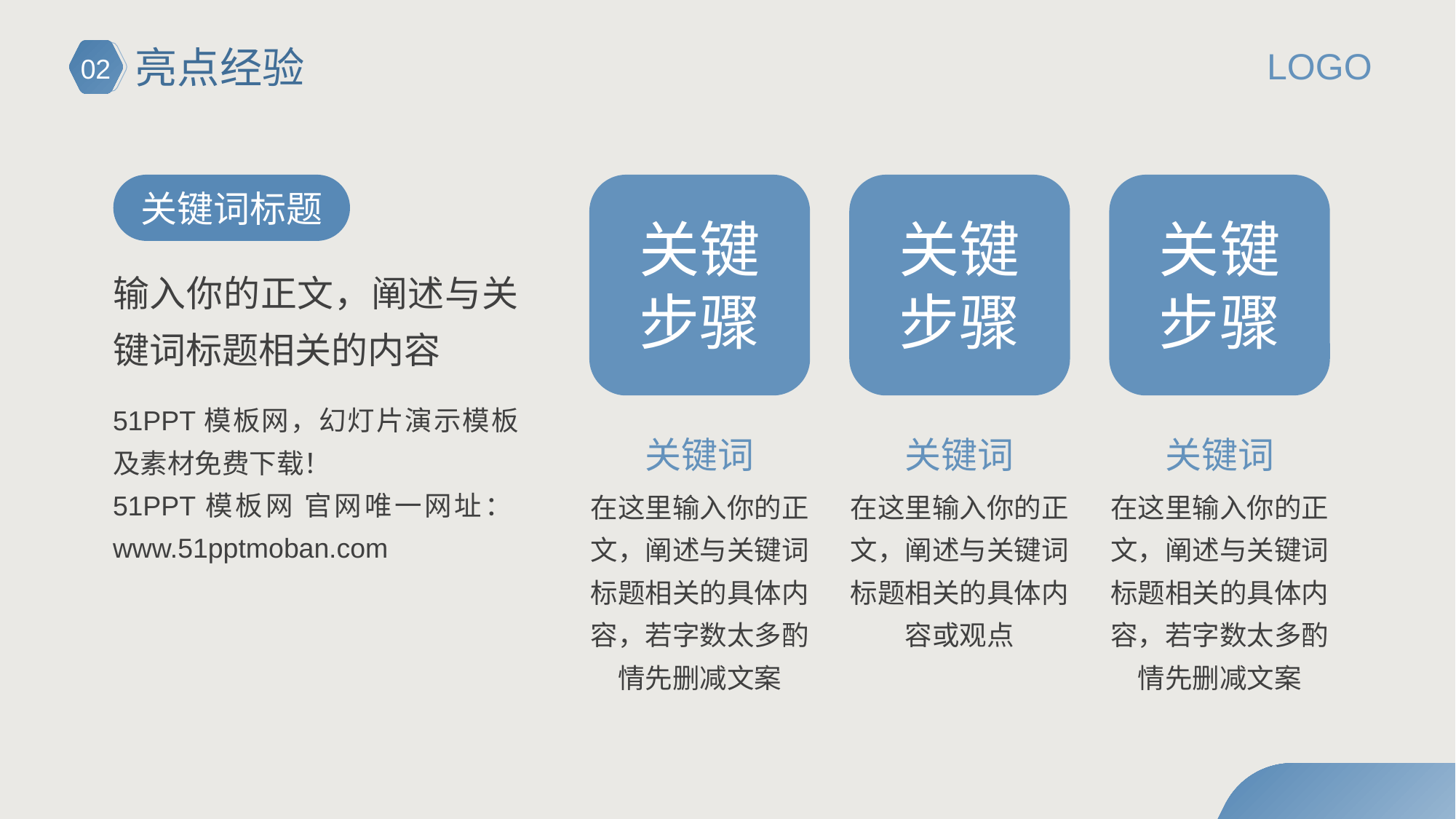

# 亮点经验
LOGO
02
关键词标题

关键
步骤
关键
步骤
关键
步骤
输入你的正文，阐述与关键词标题相关的内容
51PPT模板网，幻灯片演示模板及素材免费下载！
51PPT模板网 官网唯一网址：www.51pptmoban.com
关键词
关键词
关键词
在这里输入你的正文，阐述与关键词标题相关的具体内容，若字数太多酌情先删减文案
在这里输入你的正文，阐述与关键词标题相关的具体内容或观点
在这里输入你的正文，阐述与关键词标题相关的具体内容，若字数太多酌情先删减文案